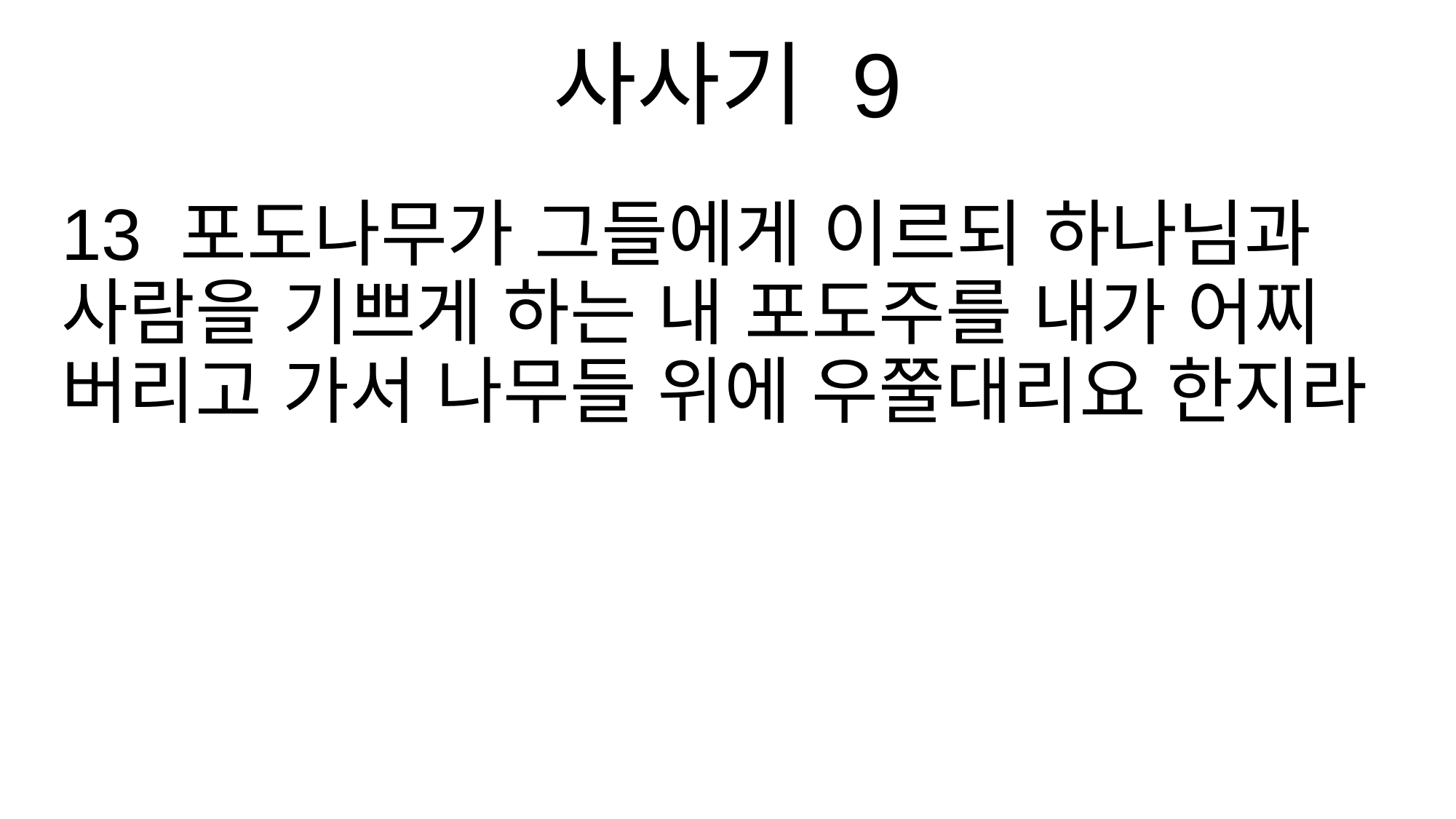

사사기 9
13 포도나무가 그들에게 이르되 하나님과 사람을 기쁘게 하는 내 포도주를 내가 어찌 버리고 가서 나무들 위에 우쭐대리요 한지라